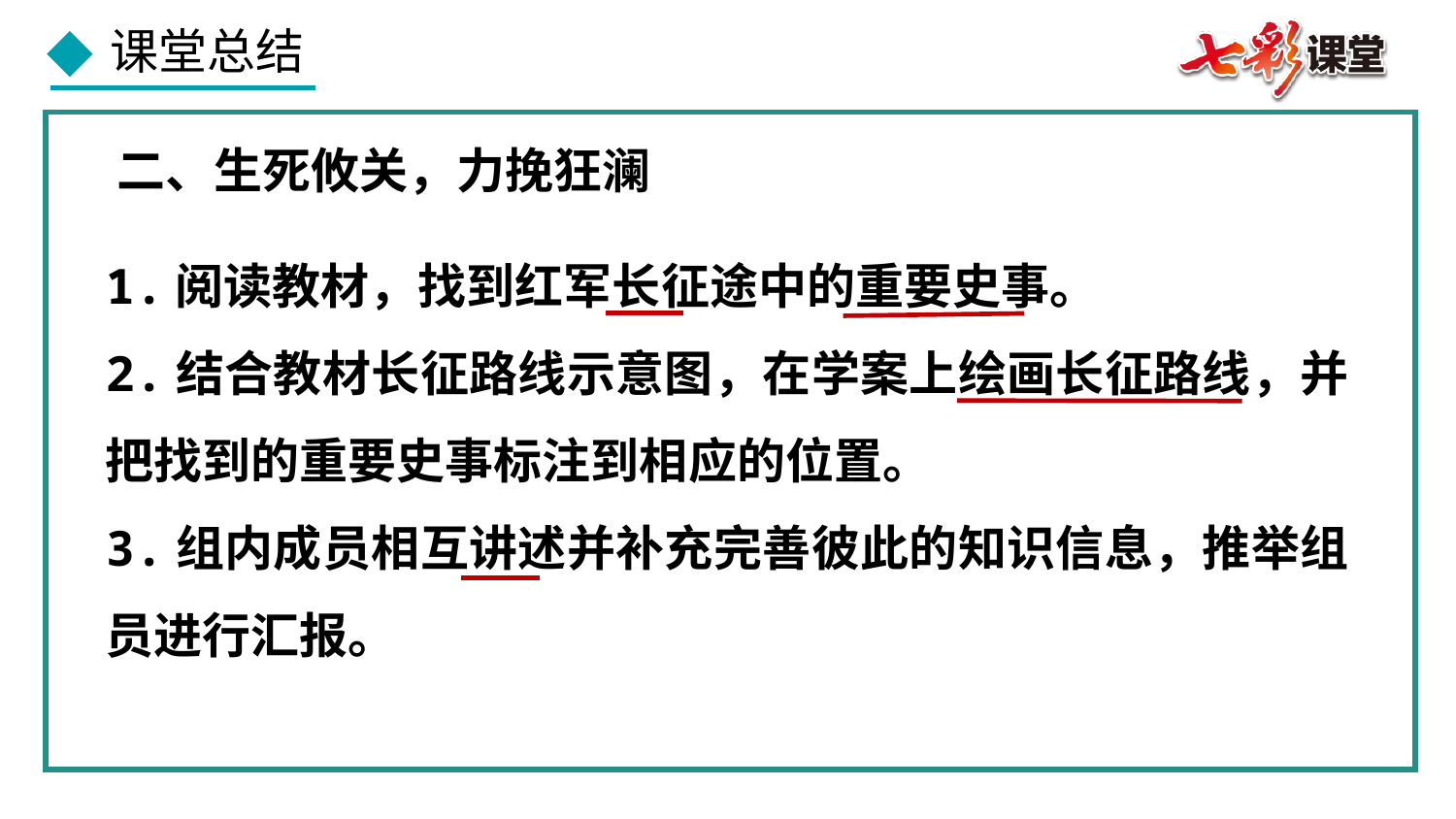

二、生死攸关，力挽狂澜

1.阅读教材，找到红军长征途中的重要史事。
2.结合教材长征路线示意图，在学案上绘画长征路线，并把找到的重要史事标注到相应的位置。
3.组内成员相互讲述并补充完善彼此的知识信息，推举组员进行汇报。